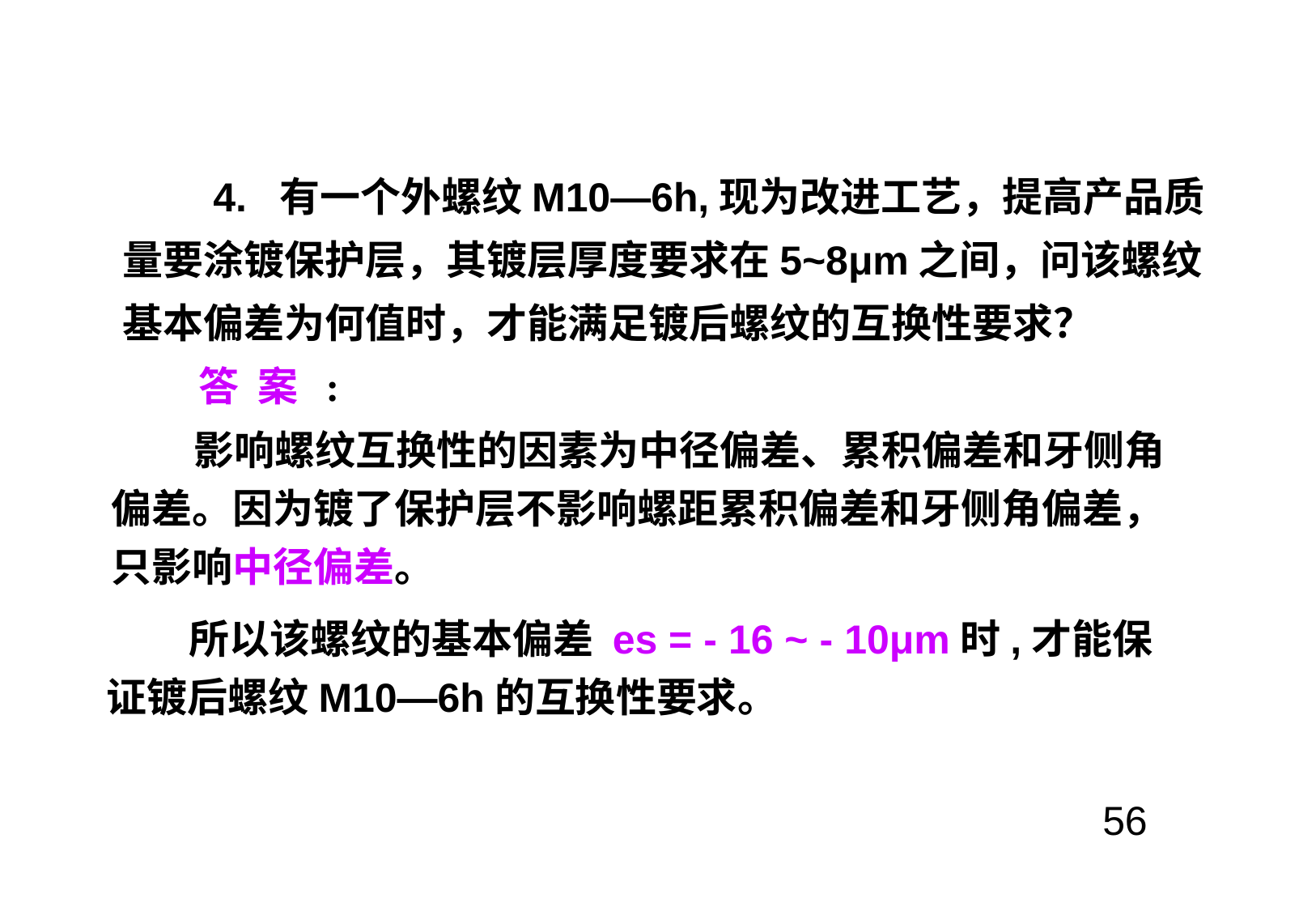

4.  有一个外螺纹M10—6h,现为改进工艺，提高产品质量要涂镀保护层，其镀层厚度要求在5~8μm之间，问该螺纹基本偏差为何值时，才能满足镀后螺纹的互换性要求？
答  案  :
        影响螺纹互换性的因素为中径偏差、累积偏差和牙侧角偏差。因为镀了保护层不影响螺距累积偏差和牙侧角偏差，只影响中径偏差。
        所以该螺纹的基本偏差 es = - 16 ~ - 10μm时,才能保证镀后螺纹M10—6h的互换性要求。
56